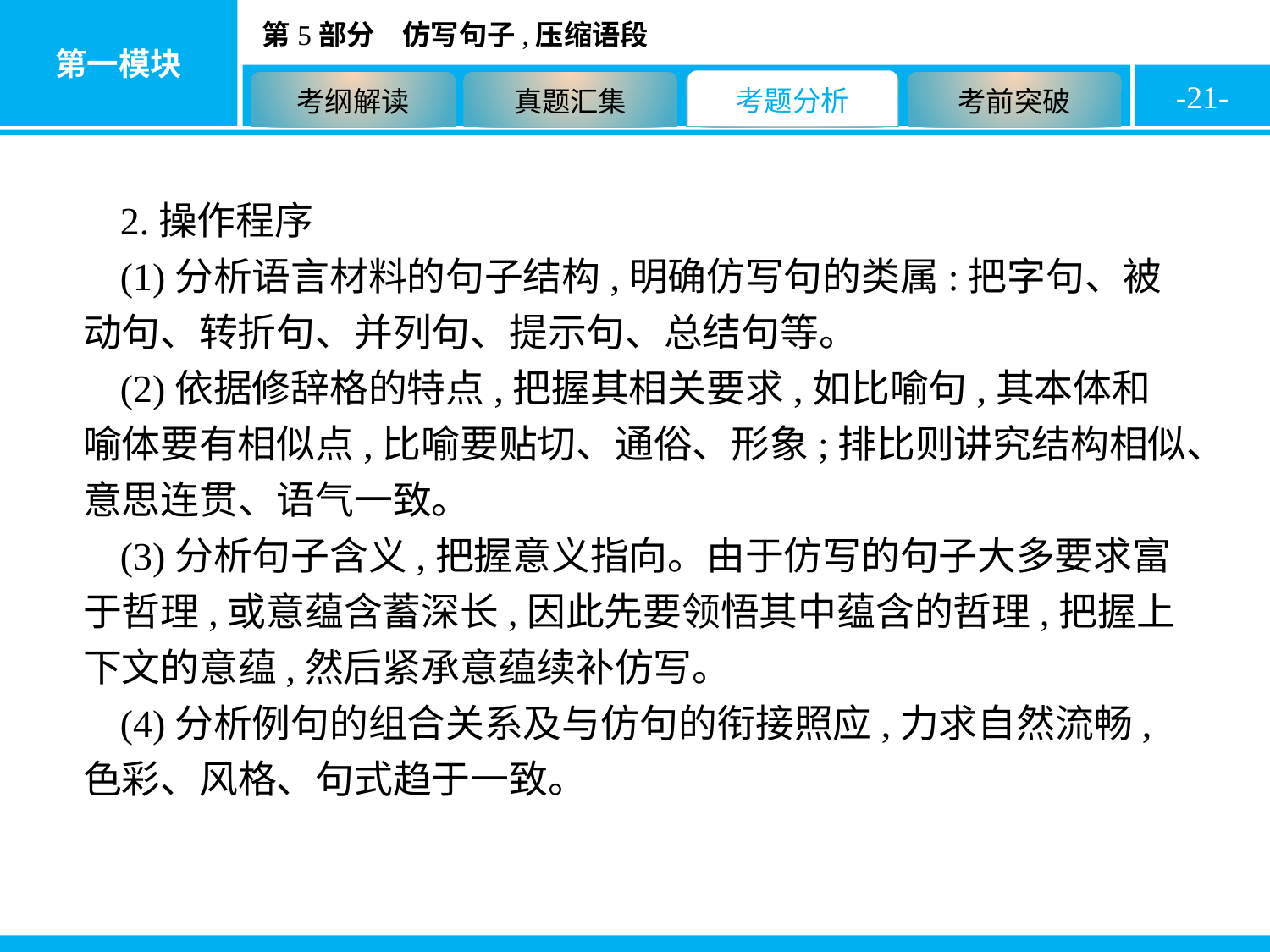

-21-
2.操作程序
(1)分析语言材料的句子结构,明确仿写句的类属:把字句、被动句、转折句、并列句、提示句、总结句等。
(2)依据修辞格的特点,把握其相关要求,如比喻句,其本体和喻体要有相似点,比喻要贴切、通俗、形象;排比则讲究结构相似、意思连贯、语气一致。
(3)分析句子含义,把握意义指向。由于仿写的句子大多要求富于哲理,或意蕴含蓄深长,因此先要领悟其中蕴含的哲理,把握上下文的意蕴,然后紧承意蕴续补仿写。
(4)分析例句的组合关系及与仿句的衔接照应,力求自然流畅,色彩、风格、句式趋于一致。